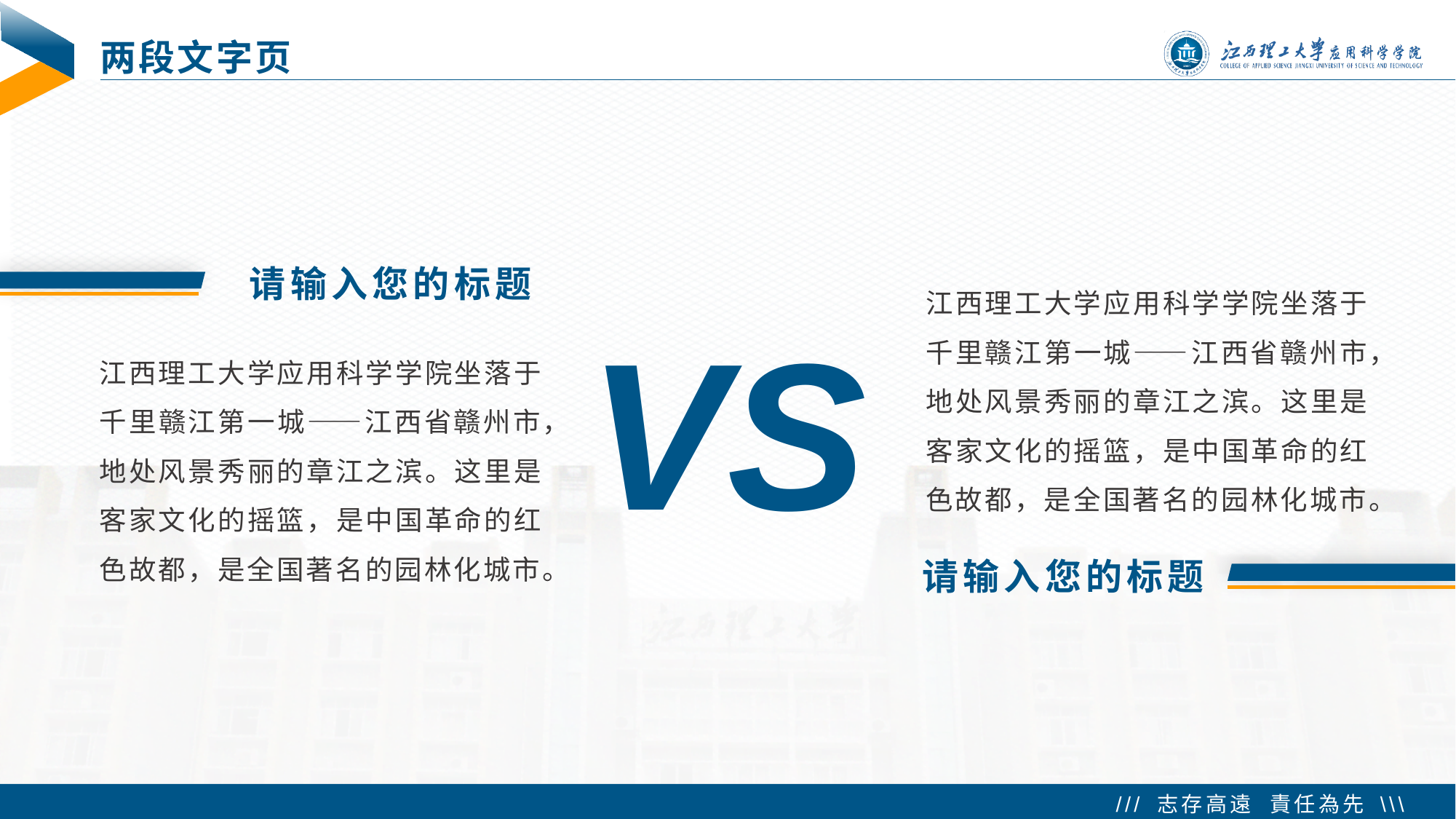

# 两段文字页
请输入您的标题
江西理工大学应用科学学院坐落于千里赣江第一城——江西省赣州市，地处风景秀丽的章江之滨。这里是客家文化的摇篮，是中国革命的红色故都，是全国著名的园林化城市。

VS
江西理工大学应用科学学院坐落于千里赣江第一城——江西省赣州市，地处风景秀丽的章江之滨。这里是客家文化的摇篮，是中国革命的红色故都，是全国著名的园林化城市。
请输入您的标题

  Tip：演讲类 PPT 切忌大段文字，上放出关键语句和关键数据即可, 其他内容最好通过演讲者口述。